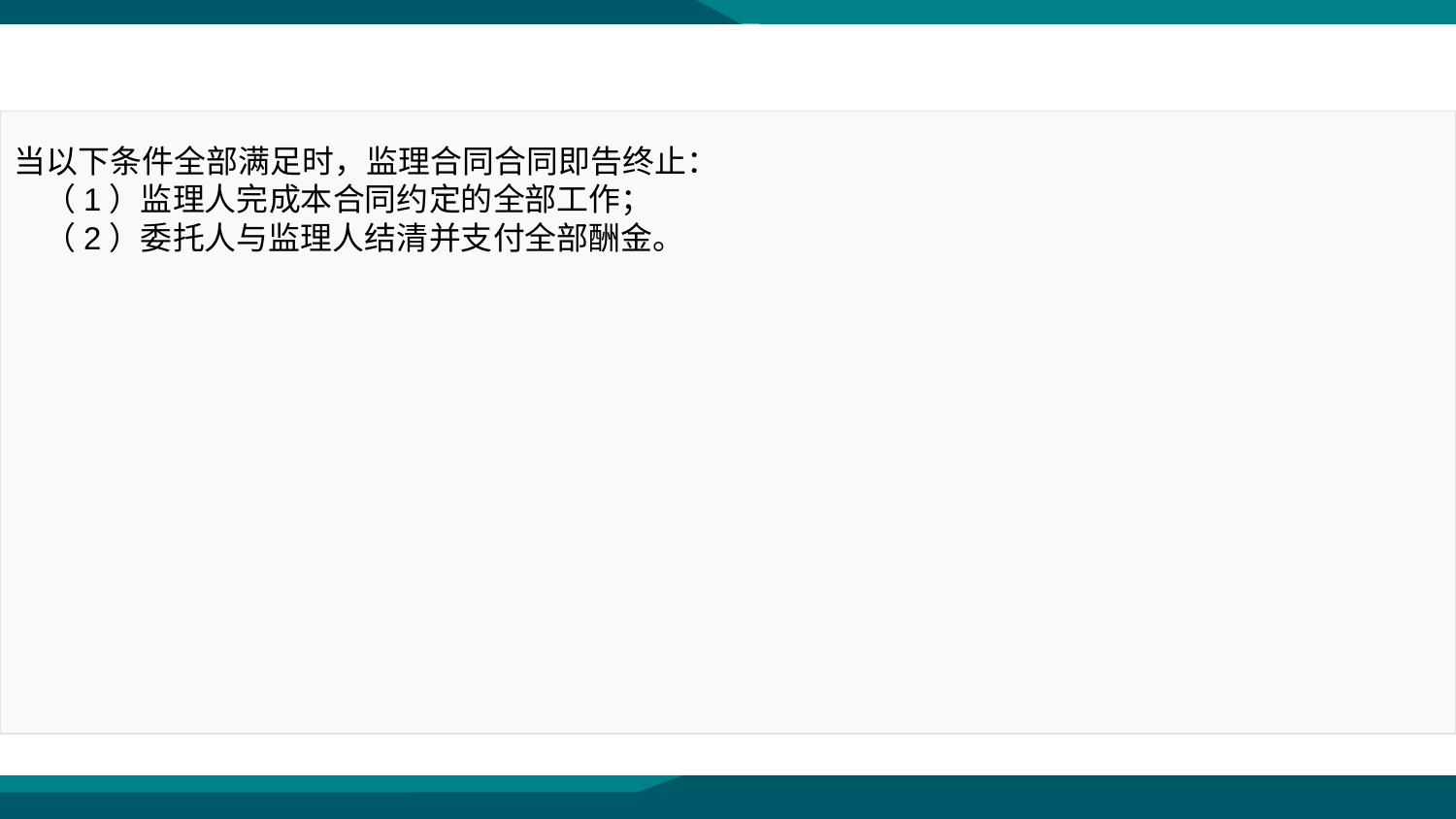

当以下条件全部满足时，监理合同合同即告终止：
   （1）监理人完成本合同约定的全部工作；
   （2）委托人与监理人结清并支付全部酬金。